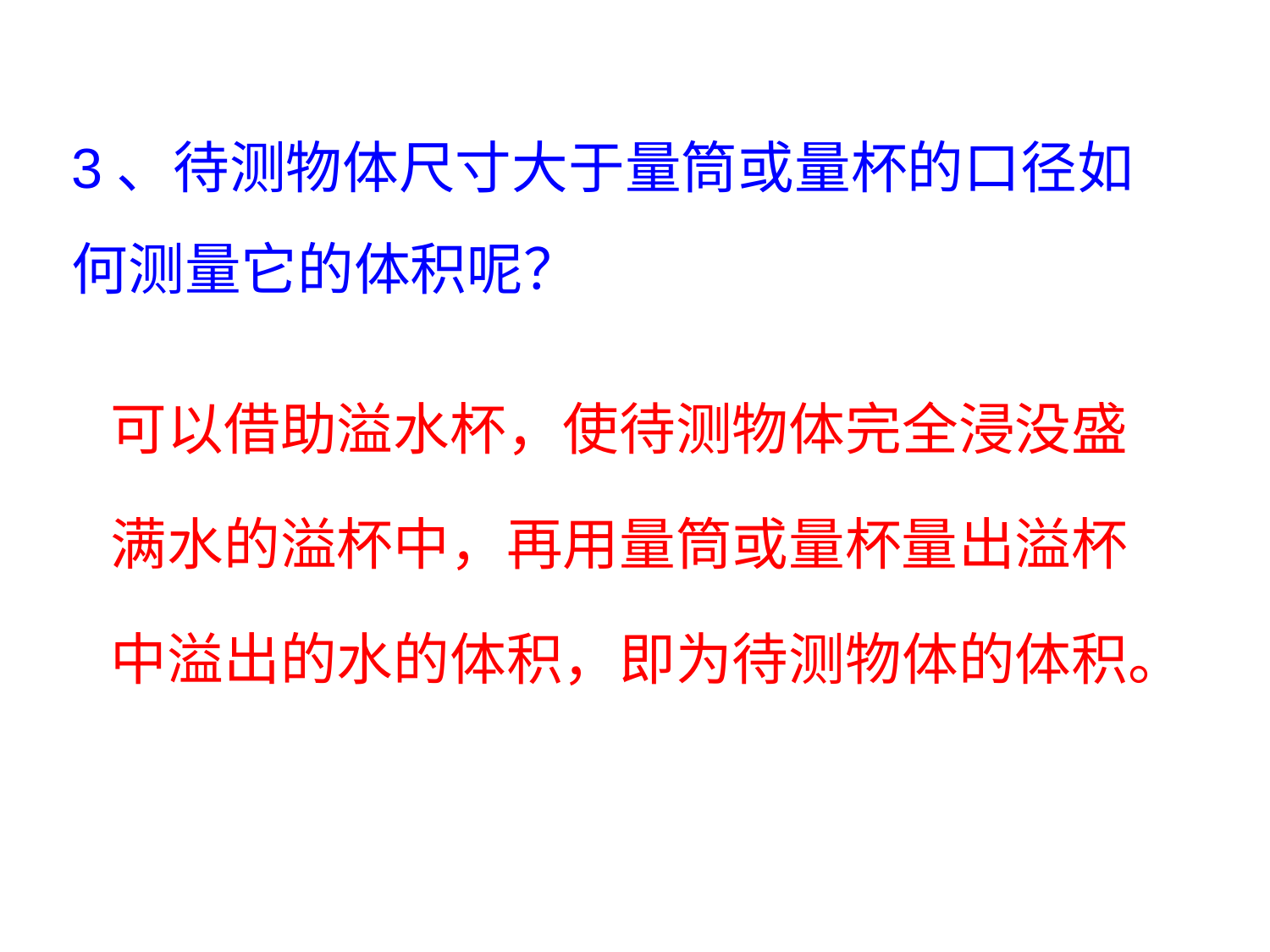

3、待测物体尺寸大于量筒或量杯的口径如何测量它的体积呢？
可以借助溢水杯，使待测物体完全浸没盛满水的溢杯中，再用量筒或量杯量出溢杯中溢出的水的体积，即为待测物体的体积。